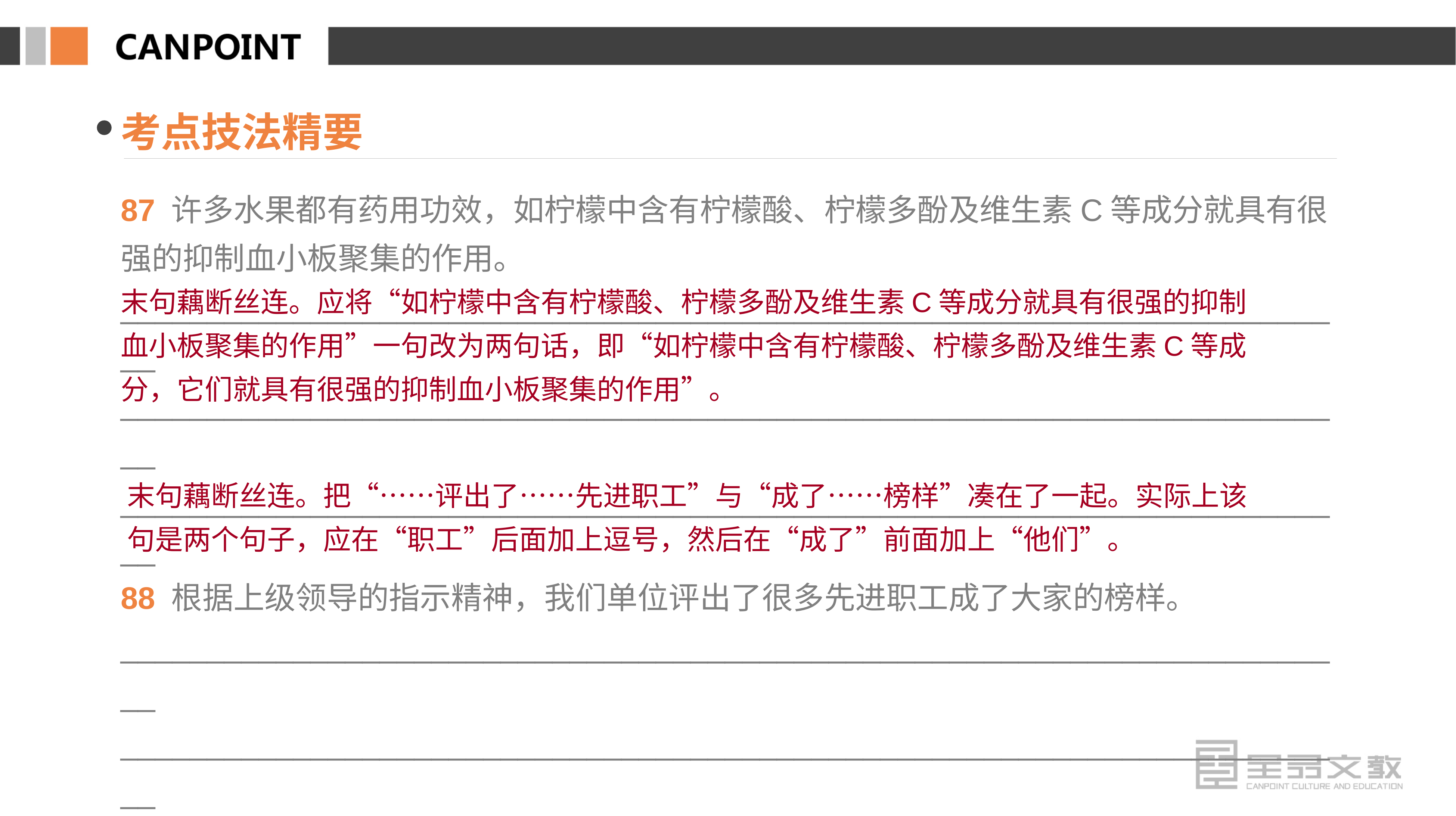

考点技法精要

87 许多水果都有药用功效，如柠檬中含有柠檬酸、柠檬多酚及维生素C等成分就具有很强的抑制血小板聚集的作用。
________________________________________________________________________
________________________________________________________________________
________________________________________________________________________
88 根据上级领导的指示精神，我们单位评出了很多先进职工成了大家的榜样。
________________________________________________________________________
________________________________________________________________________
末句藕断丝连。应将“如柠檬中含有柠檬酸、柠檬多酚及维生素C等成分就具有很强的抑制血小板聚集的作用”一句改为两句话，即“如柠檬中含有柠檬酸、柠檬多酚及维生素C等成分，它们就具有很强的抑制血小板聚集的作用”。
末句藕断丝连。把“……评出了……先进职工”与“成了……榜样”凑在了一起。实际上该句是两个句子，应在“职工”后面加上逗号，然后在“成了”前面加上“他们”。